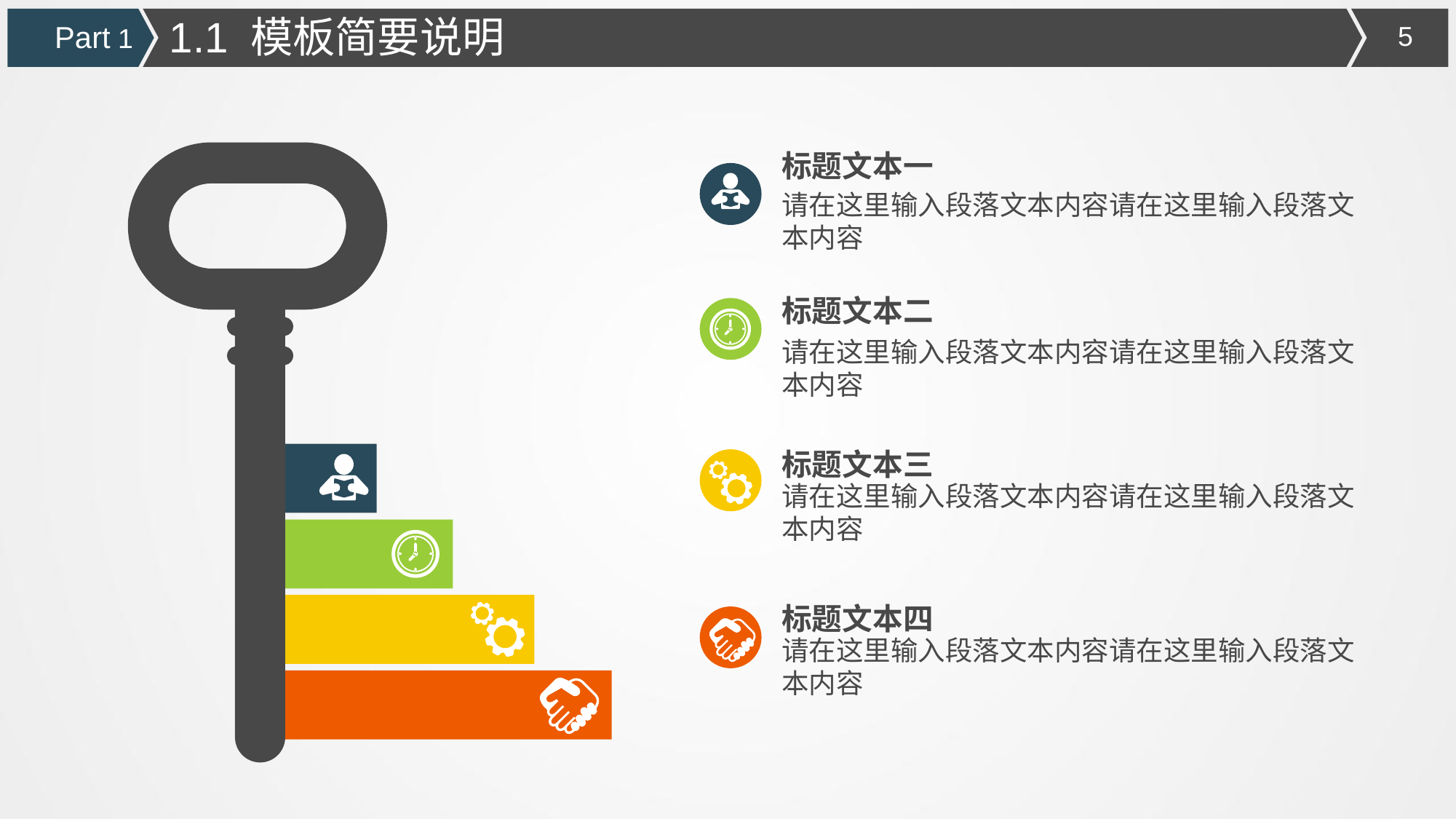

1.1 模板简要说明
Part 1
标题文本一

请在这里输入段落文本内容请在这里输入段落文本内容
标题文本二

请在这里输入段落文本内容请在这里输入段落文本内容
标题文本三

请在这里输入段落文本内容请在这里输入段落文本内容

标题文本四

请在这里输入段落文本内容请在这里输入段落文本内容